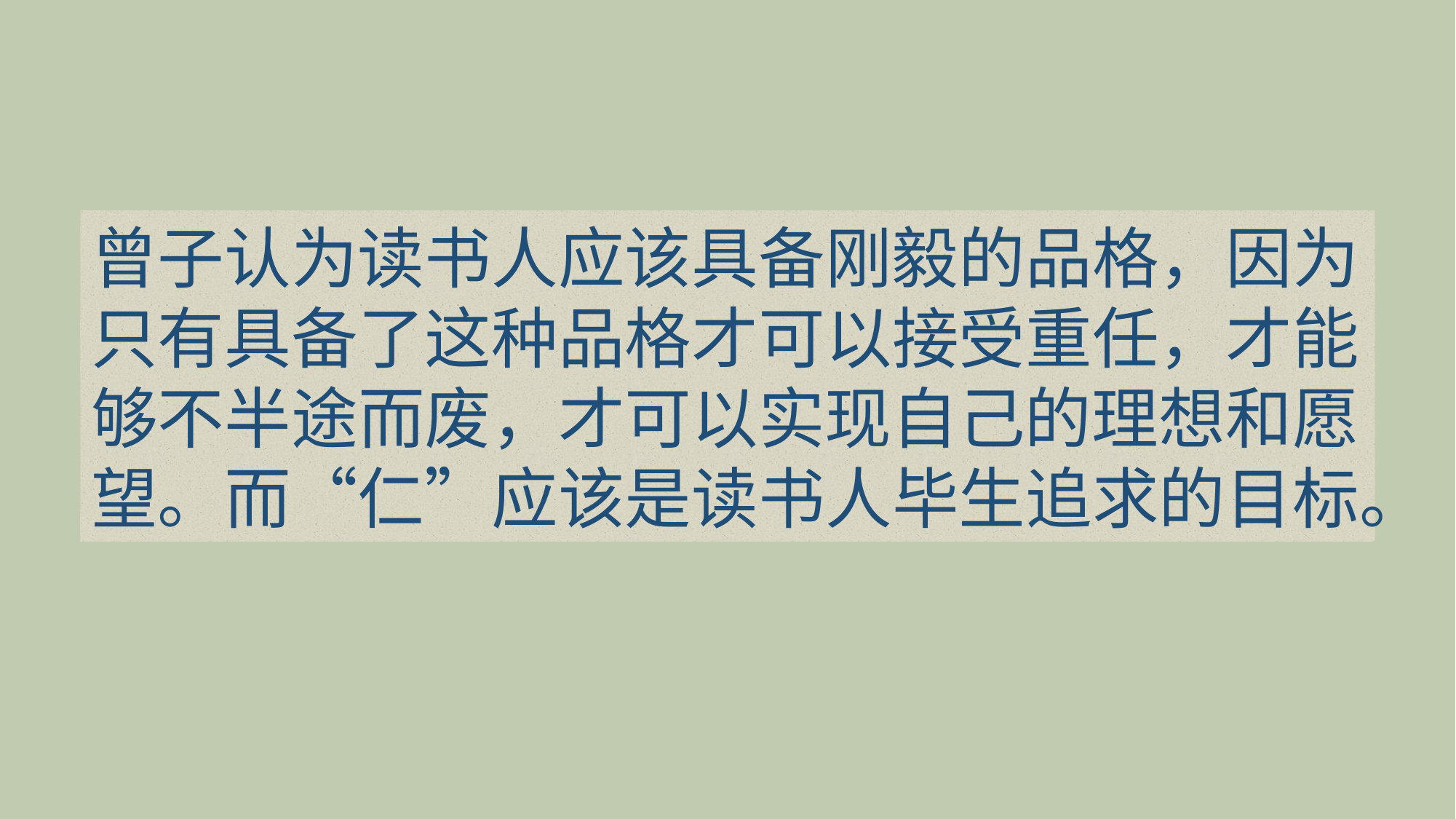

曾子认为读书人应该具备刚毅的品格，因为只有具备了这种品格才可以接受重任，才能够不半途而废，才可以实现自己的理想和愿望。而“仁”应该是读书人毕生追求的目标。